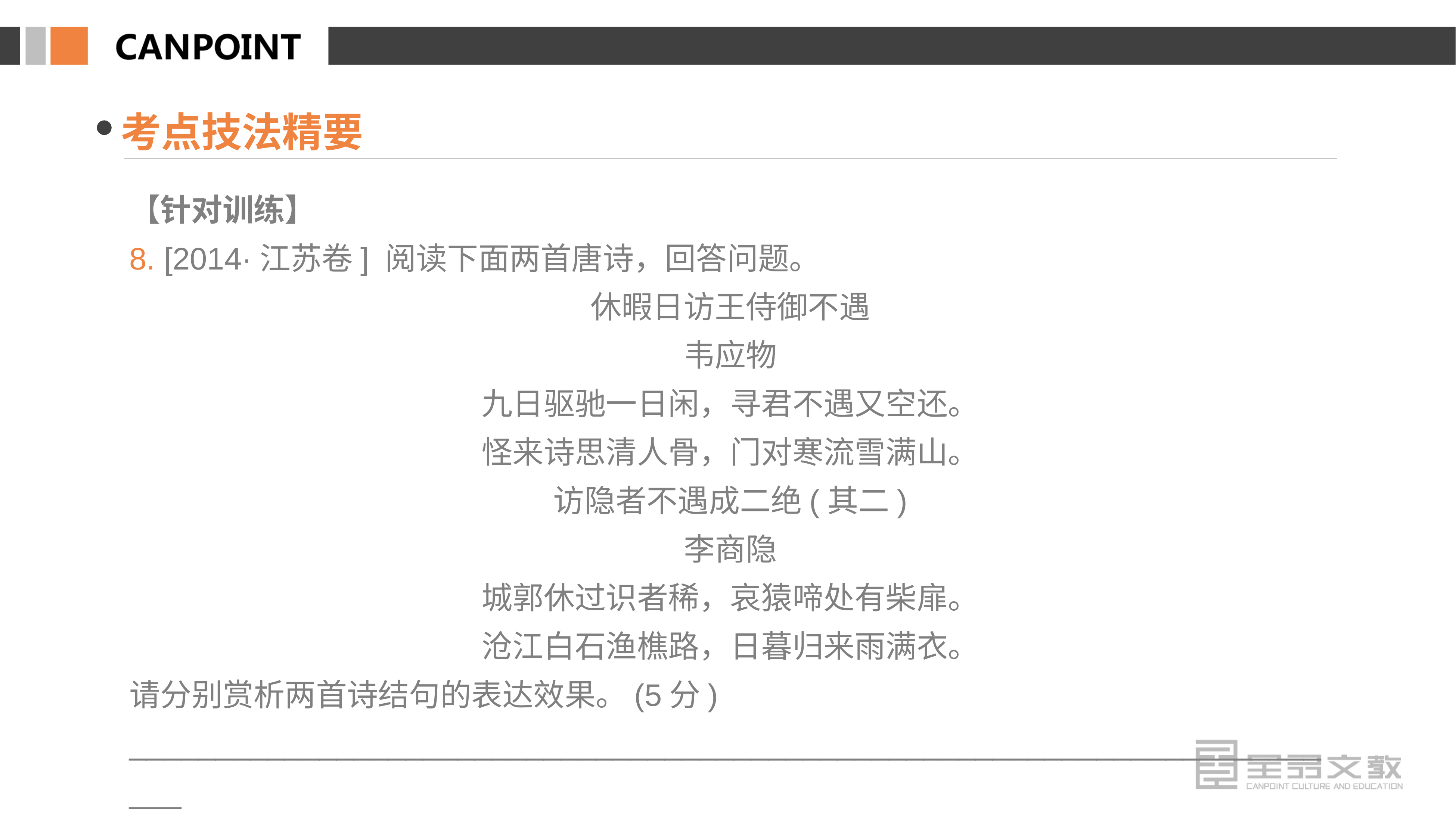

考点技法精要

【针对训练】
8. [2014·江苏卷] 阅读下面两首唐诗，回答问题。
休暇日访王侍御不遇
韦应物
九日驱驰一日闲，寻君不遇又空还。
怪来诗思清人骨，门对寒流雪满山。
访隐者不遇成二绝(其二)
李商隐
城郭休过识者稀，哀猿啼处有柴扉。
沧江白石渔樵路，日暮归来雨满衣。
请分别赏析两首诗结句的表达效果。(5分)
________________________________________________________________________